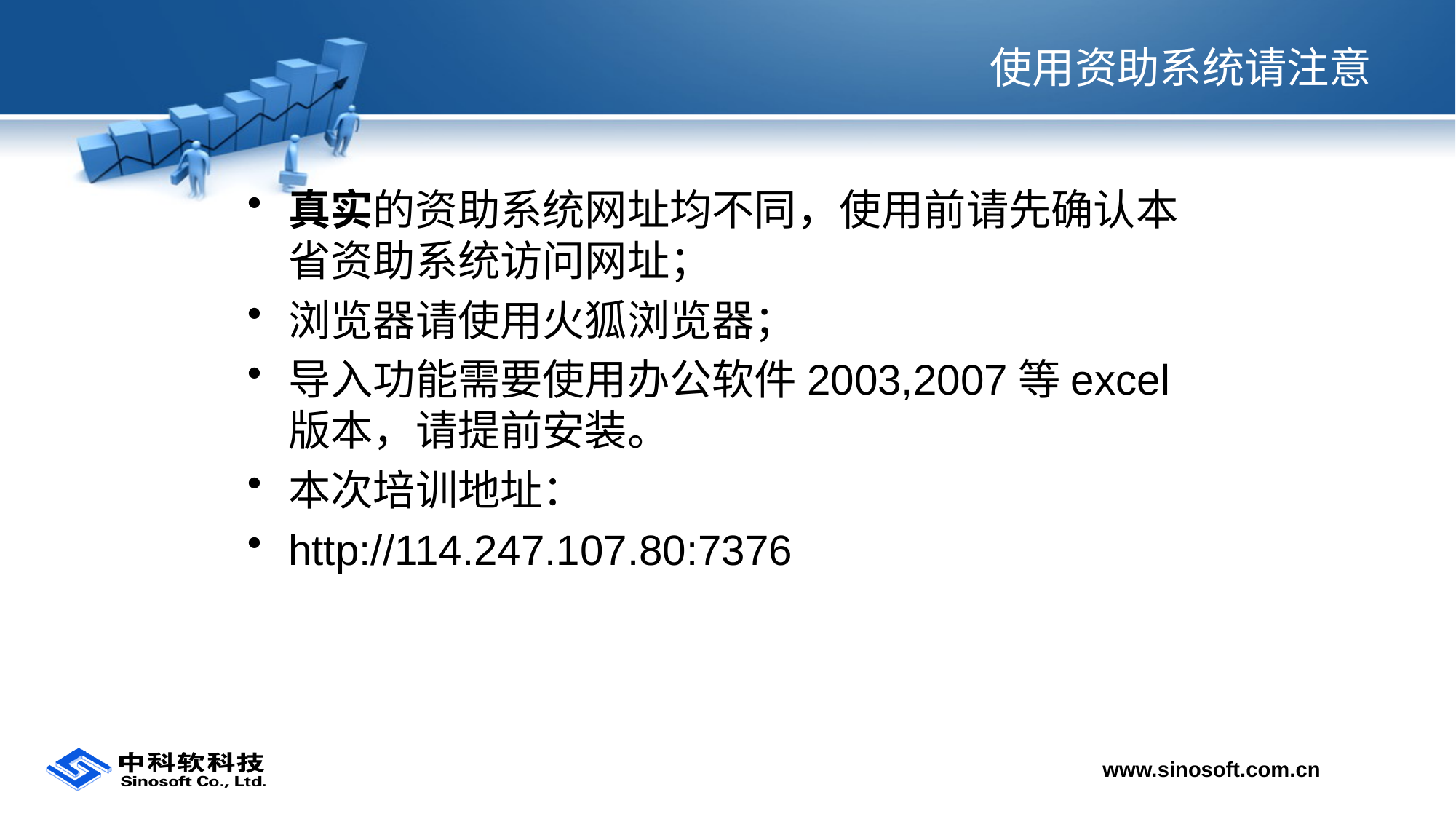

# 使用资助系统请注意
真实的资助系统网址均不同，使用前请先确认本省资助系统访问网址；
浏览器请使用火狐浏览器；
导入功能需要使用办公软件2003,2007等excel版本，请提前安装。
本次培训地址：
http://114.247.107.80:7376